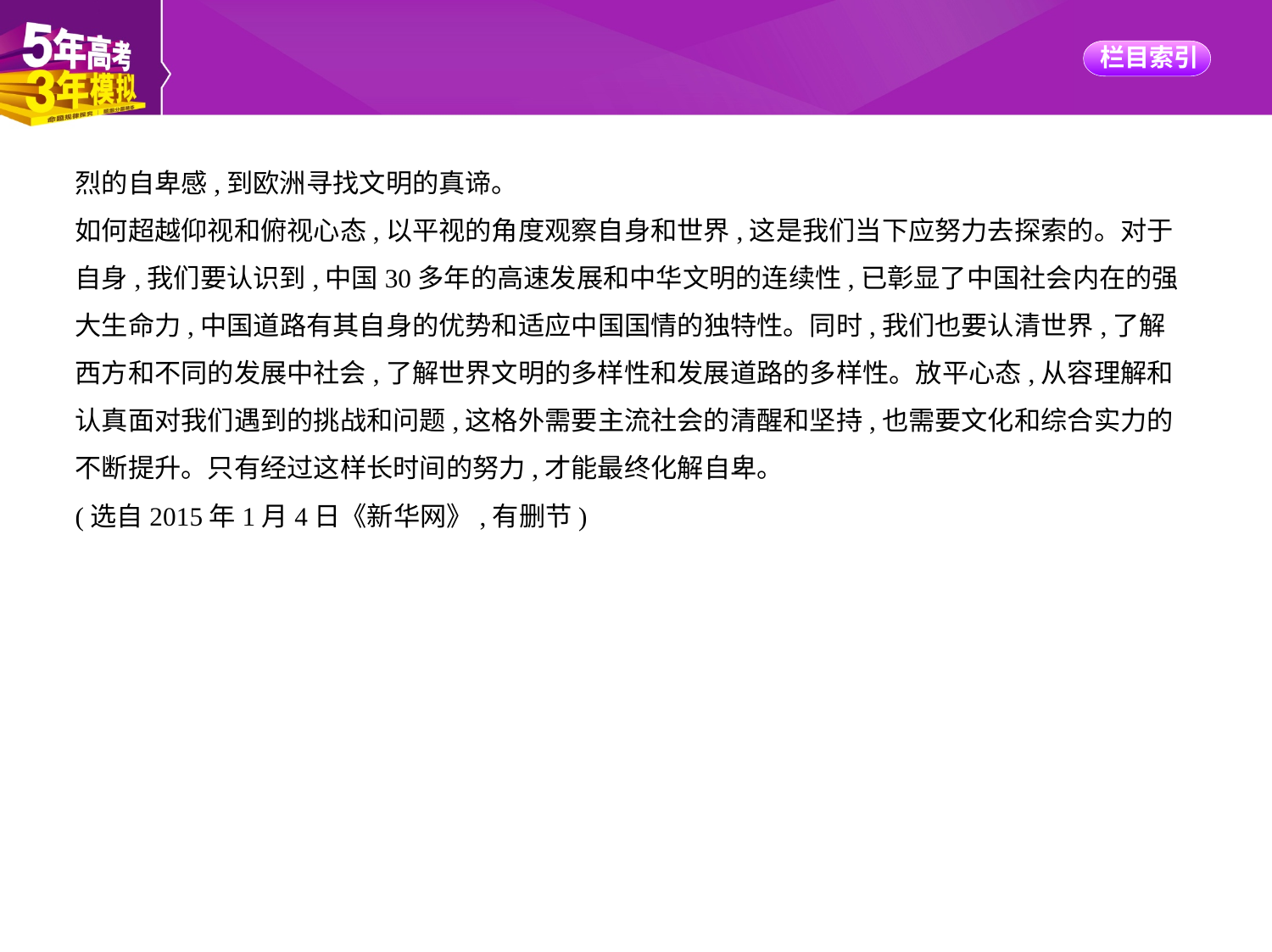

烈的自卑感,到欧洲寻找文明的真谛。
如何超越仰视和俯视心态,以平视的角度观察自身和世界,这是我们当下应努力去探索的。对于
自身,我们要认识到,中国30多年的高速发展和中华文明的连续性,已彰显了中国社会内在的强
大生命力,中国道路有其自身的优势和适应中国国情的独特性。同时,我们也要认清世界,了解
西方和不同的发展中社会,了解世界文明的多样性和发展道路的多样性。放平心态,从容理解和
认真面对我们遇到的挑战和问题,这格外需要主流社会的清醒和坚持,也需要文化和综合实力的
不断提升。只有经过这样长时间的努力,才能最终化解自卑。
(选自2015年1月4日《新华网》,有删节)